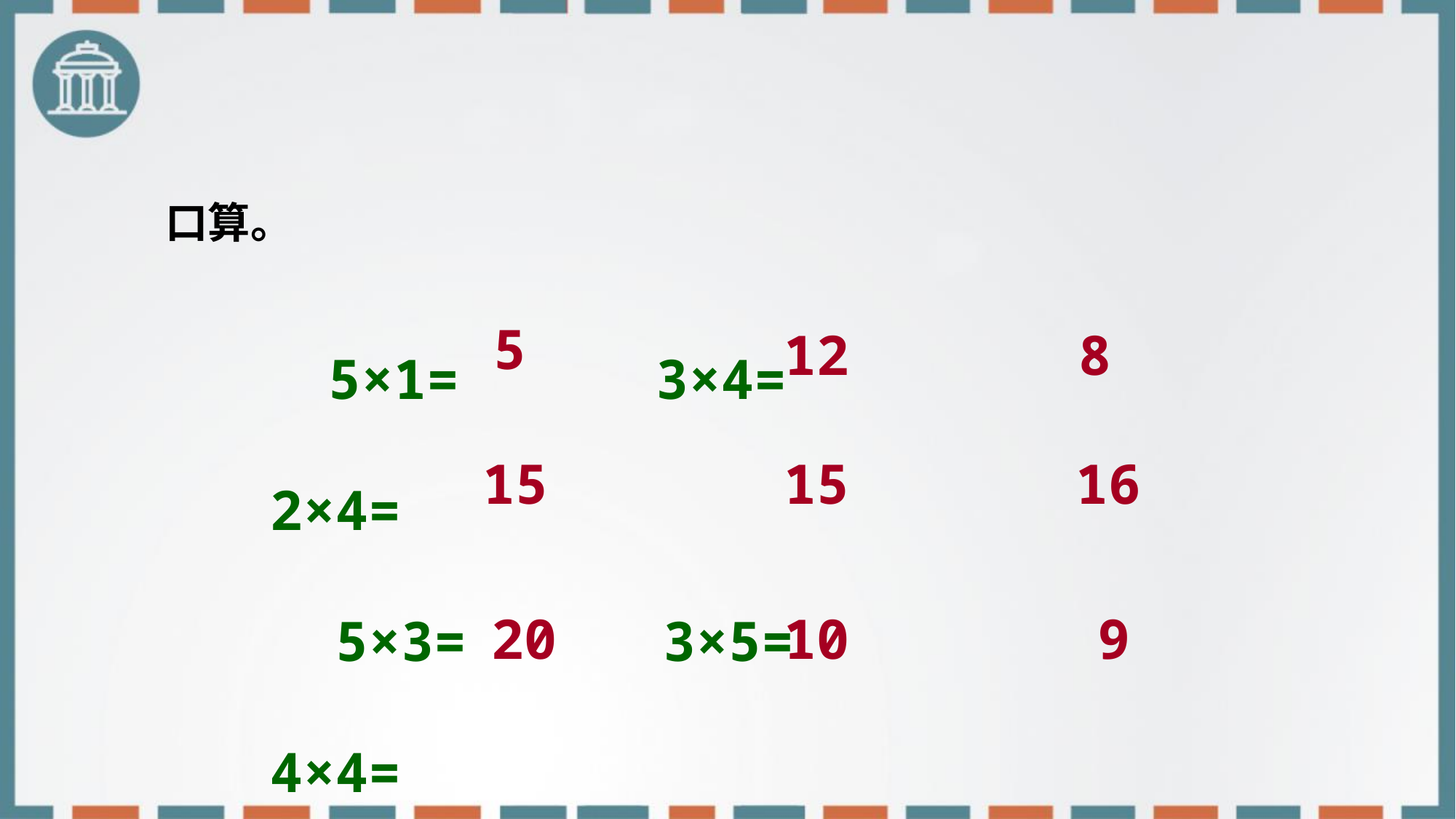

口算。
  5×1=      3×4=      2×4=
  5×3=      3×5=      4×4=
  4×5=      2×5=       3×3=
5
12
8
15
15
16
9
20
10